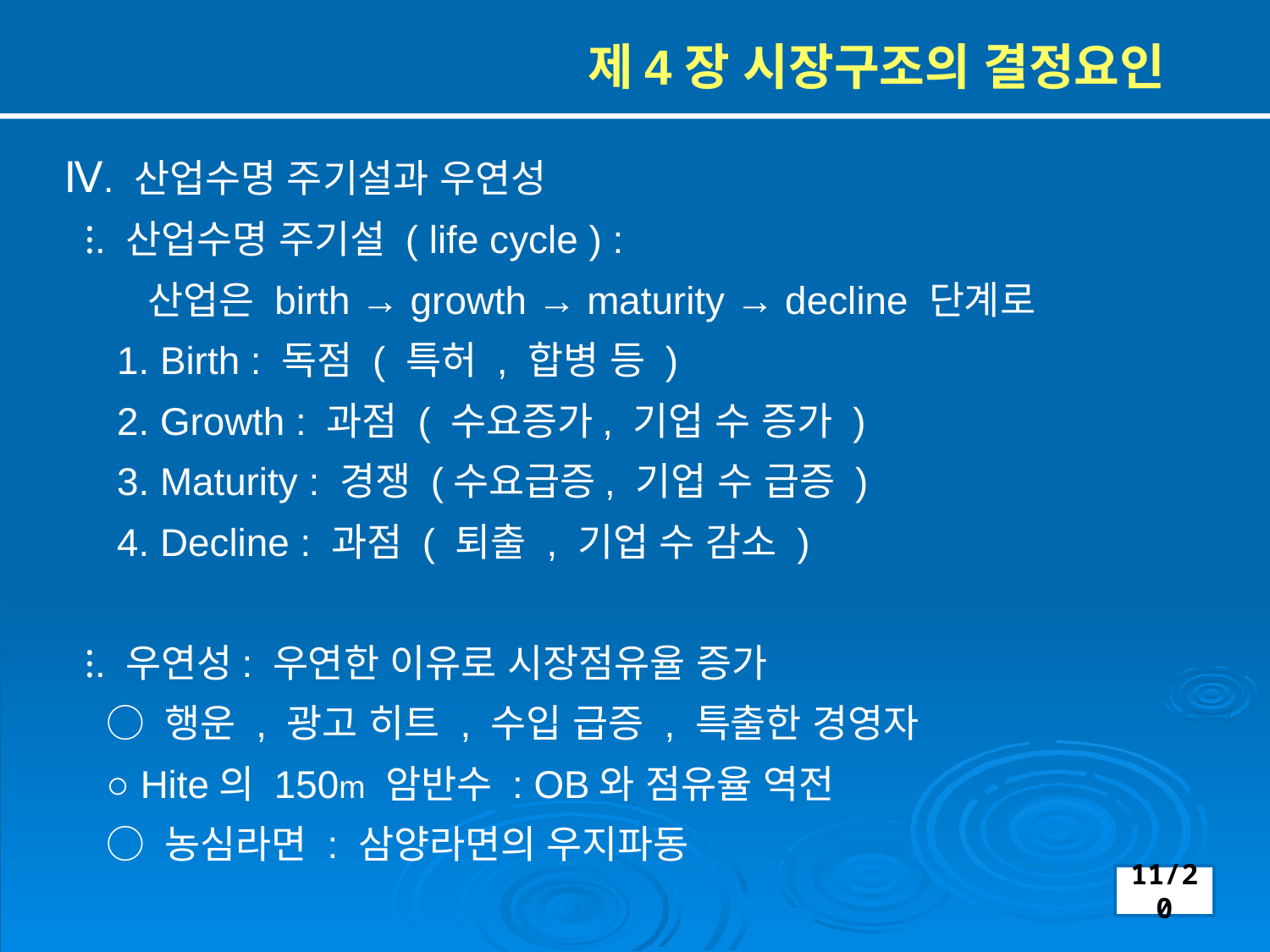

제4장 시장구조의 결정요인

 Ⅳ. 산업수명 주기설과 우연성
   ⁝. 산업수명 주기설 ( life cycle ) :
        산업은 birth → growth → maturity → decline 단계로
      1. Birth : 독점 ( 특허 , 합병 등 )
      2. Growth : 과점 ( 수요증가, 기업 수 증가 )
      3. Maturity : 경쟁 (수요급증, 기업 수 급증 )
      4. Decline : 과점 ( 퇴출 , 기업 수 감소 )

   ⁝. 우연성: 우연한 이유로 시장점유율 증가
     ○ 행운 , 광고 히트 , 수입 급증 , 특출한 경영자
     ○ Hite의 150m 암반수 : OB와 점유율 역전
     ○ 농심라면 : 삼양라면의 우지파동
11/20